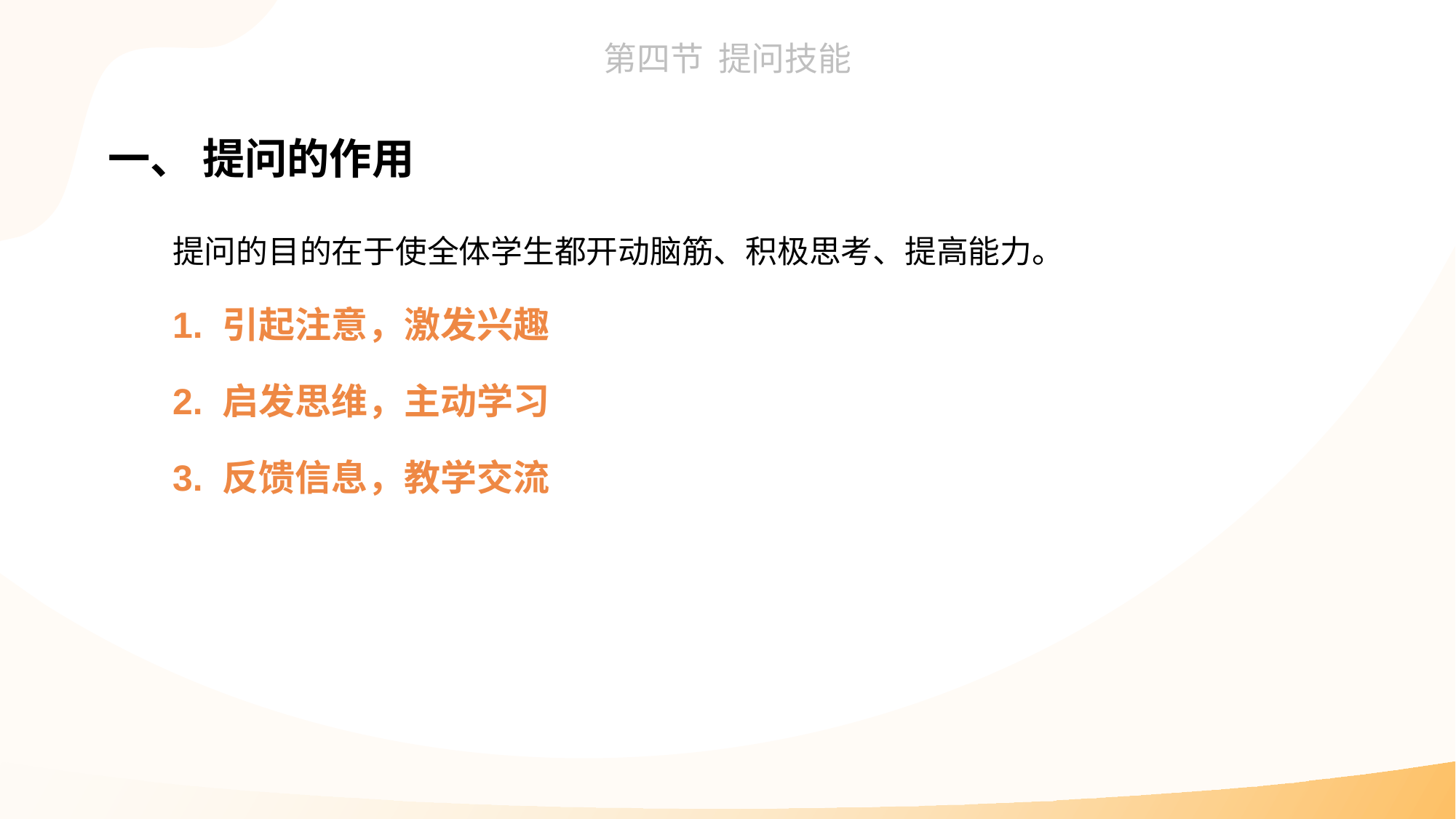

一、 提问的作用
提问的目的在于使全体学生都开动脑筋、积极思考、提高能力。
1. 引起注意，激发兴趣
2. 启发思维，主动学习
3. 反馈信息，教学交流